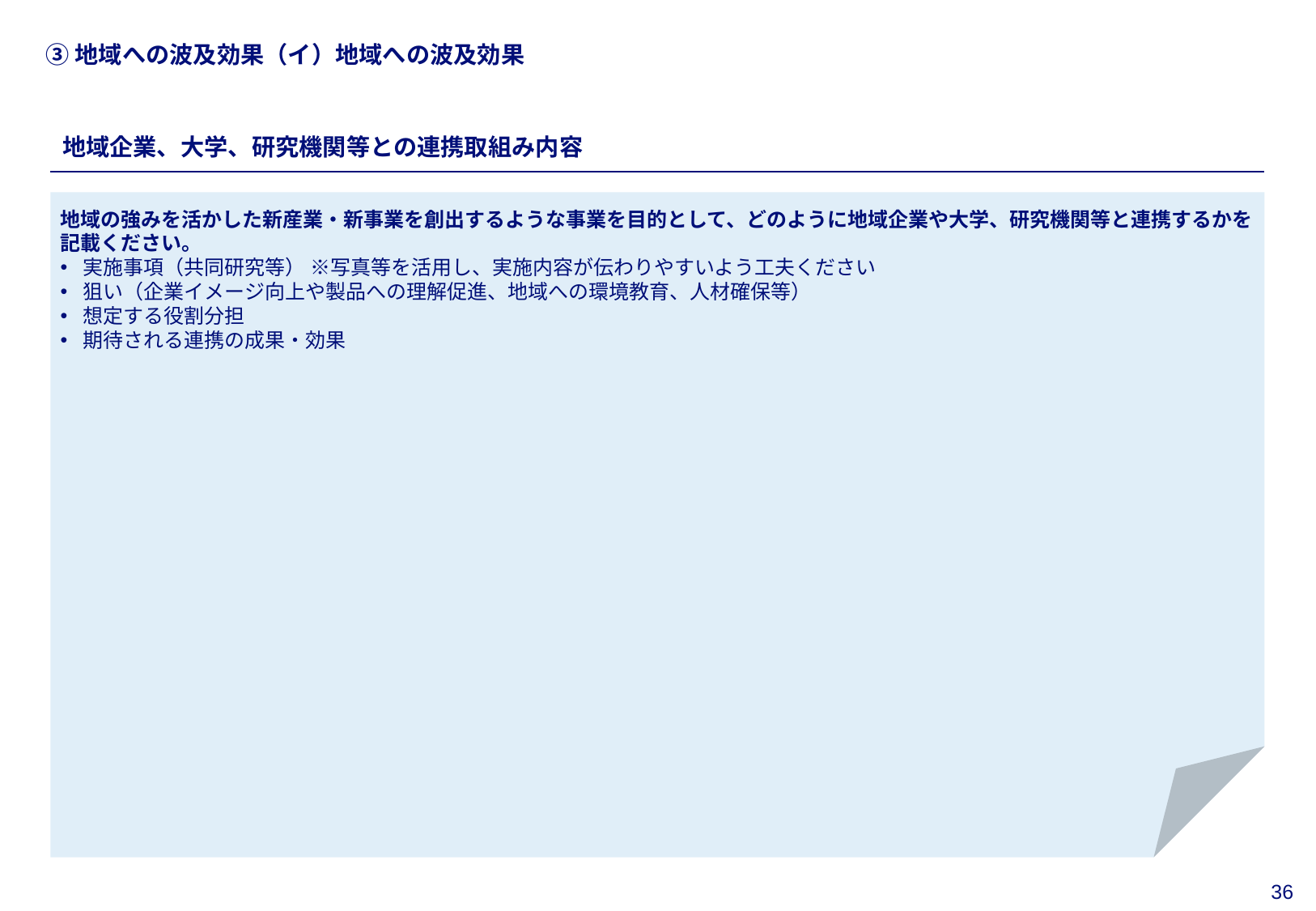

当スライドは作成必須
#
③地域への波及効果（イ）地域への波及効果
地域企業、大学、研究機関等との連携取組み内容
地域の強みを活かした新産業・新事業を創出するような事業を目的として、どのように地域企業や大学、研究機関等と連携するかを記載ください。
実施事項（共同研究等） ※写真等を活用し、実施内容が伝わりやすいよう工夫ください
狙い（企業イメージ向上や製品への理解促進、地域への環境教育、人材確保等）
想定する役割分担
期待される連携の成果・効果